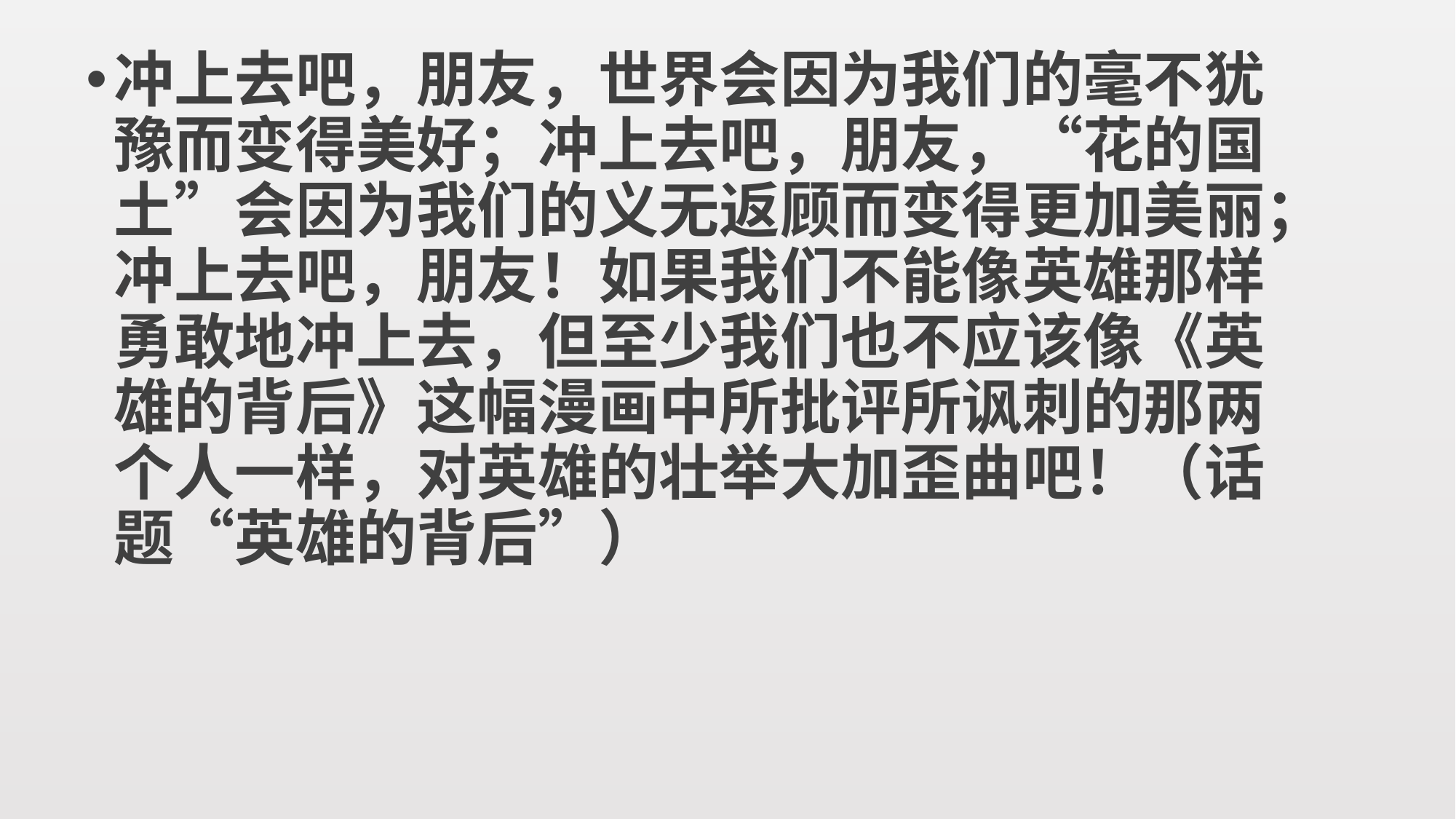

冲上去吧，朋友，世界会因为我们的毫不犹豫而变得美好；冲上去吧，朋友，“花的国土”会因为我们的义无返顾而变得更加美丽；冲上去吧，朋友！如果我们不能像英雄那样勇敢地冲上去，但至少我们也不应该像《英雄的背后》这幅漫画中所批评所讽刺的那两个人一样，对英雄的壮举大加歪曲吧！（话题“英雄的背后”）